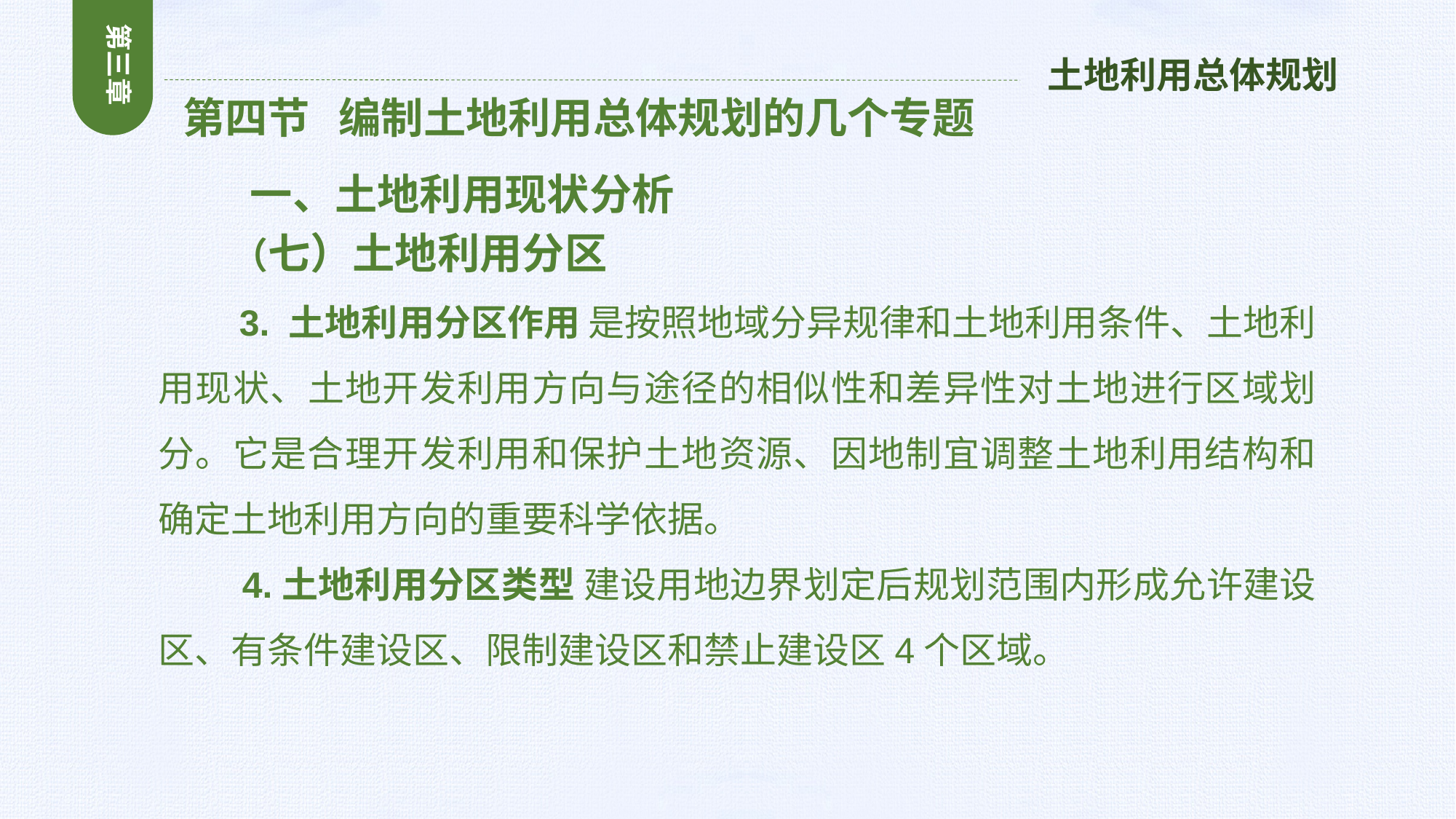

第三章
土地利用总体规划
 第四节   编制土地利用总体规划的几个专题
        一、土地利用现状分析
       （七）土地利用分区
         3. 土地利用分区作用 是按照地域分异规律和土地利用条件、土地利用现状、土地开发利用方向与途径的相似性和差异性对土地进行区域划分。它是合理开发利用和保护土地资源、因地制宜调整土地利用结构和确定土地利用方向的重要科学依据。
        4.土地利用分区类型 建设用地边界划定后规划范围内形成允许建设区、有条件建设区、限制建设区和禁止建设区4个区域。